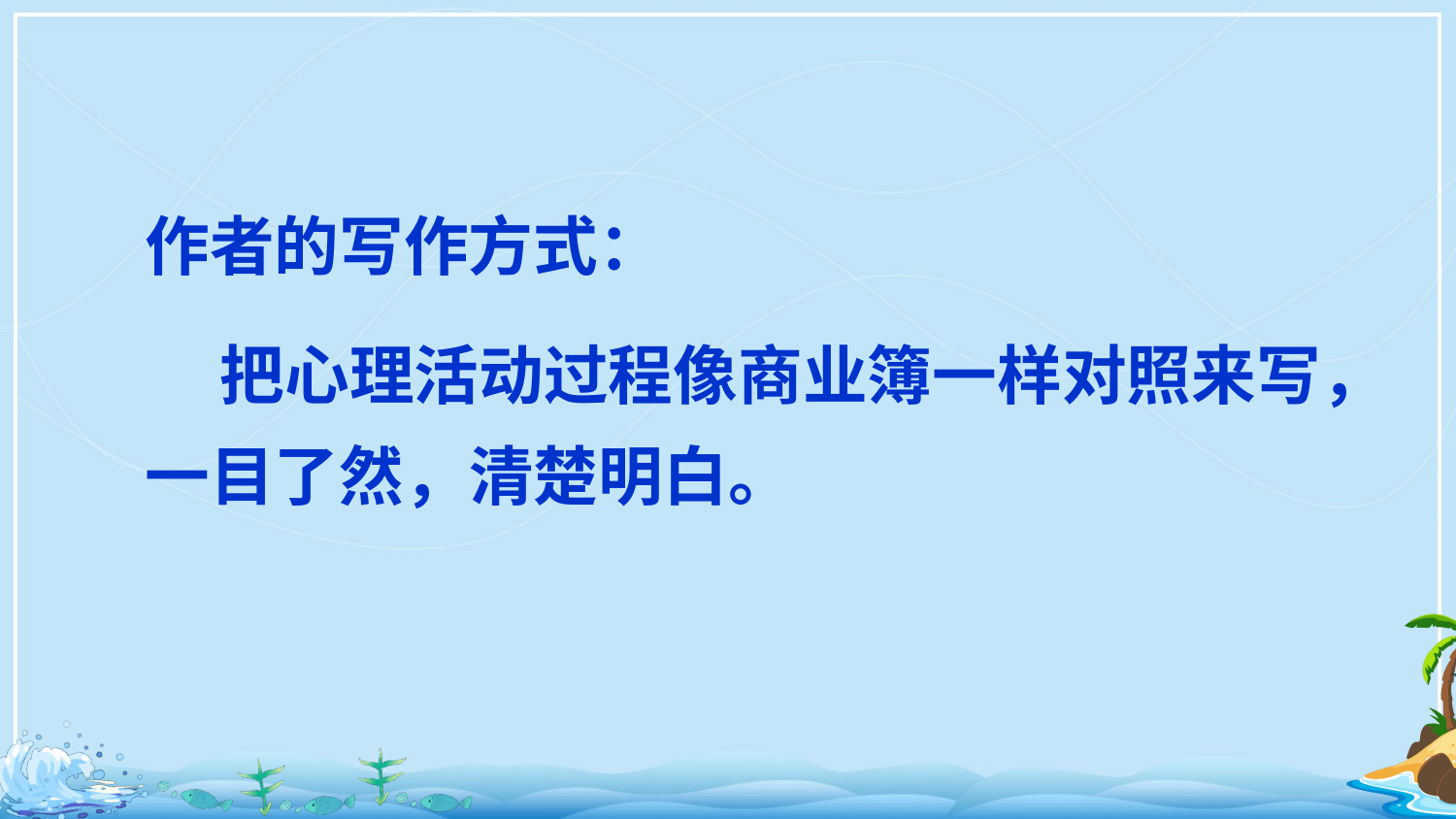

作者的写作方式：
    把心理活动过程像商业簿一样对照来写，一目了然，清楚明白。